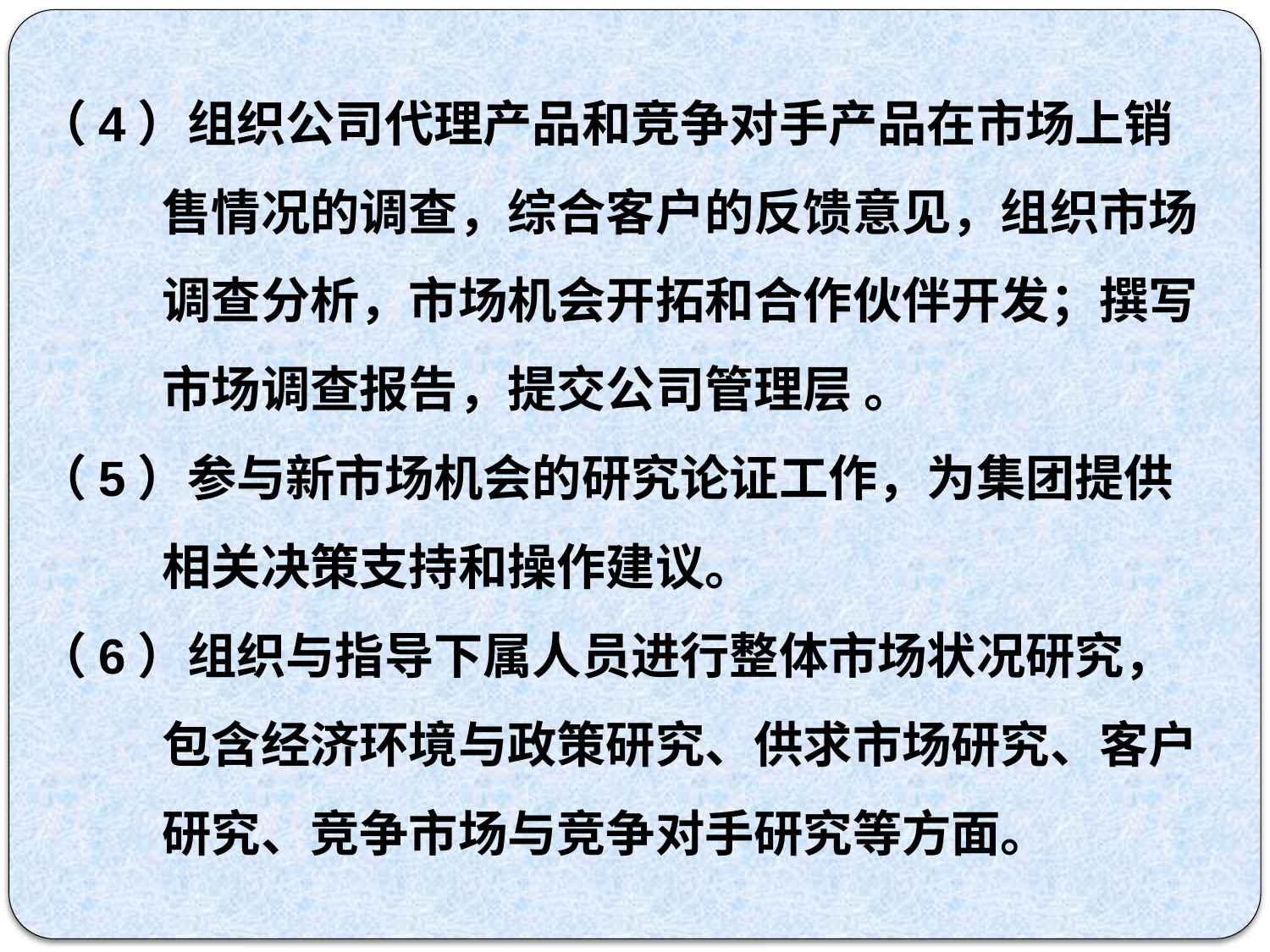

（4）组织公司代理产品和竞争对手产品在市场上销售情况的调查，综合客户的反馈意见，组织市场调查分析，市场机会开拓和合作伙伴开发；撰写市场调查报告，提交公司管理层 。
（5）参与新市场机会的研究论证工作，为集团提供相关决策支持和操作建议。
（6）组织与指导下属人员进行整体市场状况研究，包含经济环境与政策研究、供求市场研究、客户研究、竞争市场与竞争对手研究等方面。